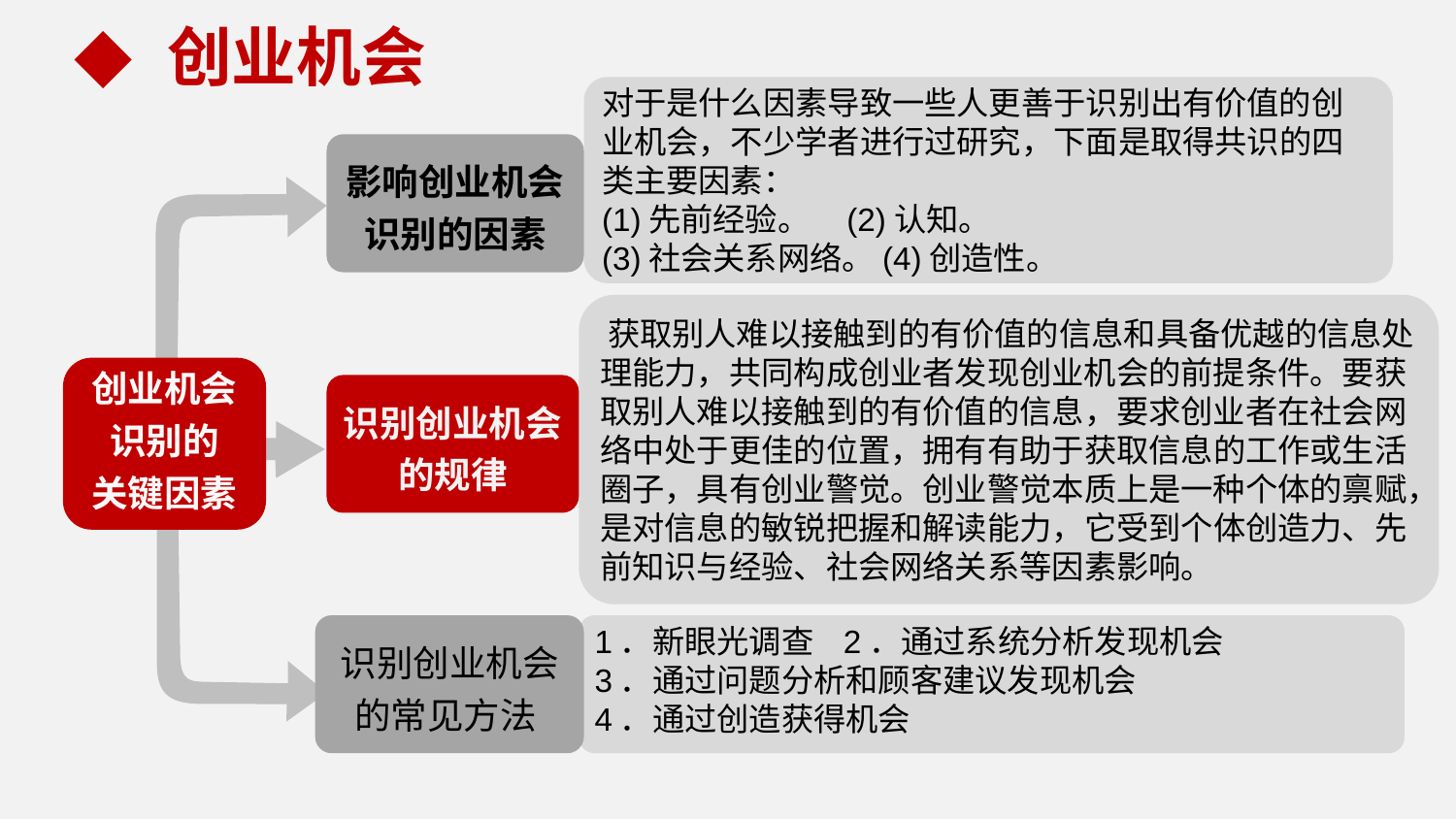

创业机会
对于是什么因素导致一些人更善于识别出有价值的创业机会，不少学者进行过研究，下面是取得共识的四类主要因素：
(1)先前经验。    (2)认知。
(3)社会关系网络。(4)创造性。
影响创业机会
识别的因素

 获取别人难以接触到的有价值的信息和具备优越的信息处理能力，共同构成创业者发现创业机会的前提条件。要获取别人难以接触到的有价值的信息，要求创业者在社会网络中处于更佳的位置，拥有有助于获取信息的工作或生活圈子，具有创业警觉。创业警觉本质上是一种个体的禀赋，是对信息的敏锐把握和解读能力，它受到个体创造力、先前知识与经验、社会网络关系等因素影响。

创业机会
识别的
关键因素
识别创业机会
的规律

识别创业机会的常见方法
1．新眼光调查   2．通过系统分析发现机会
3．通过问题分析和顾客建议发现机会
4．通过创造获得机会